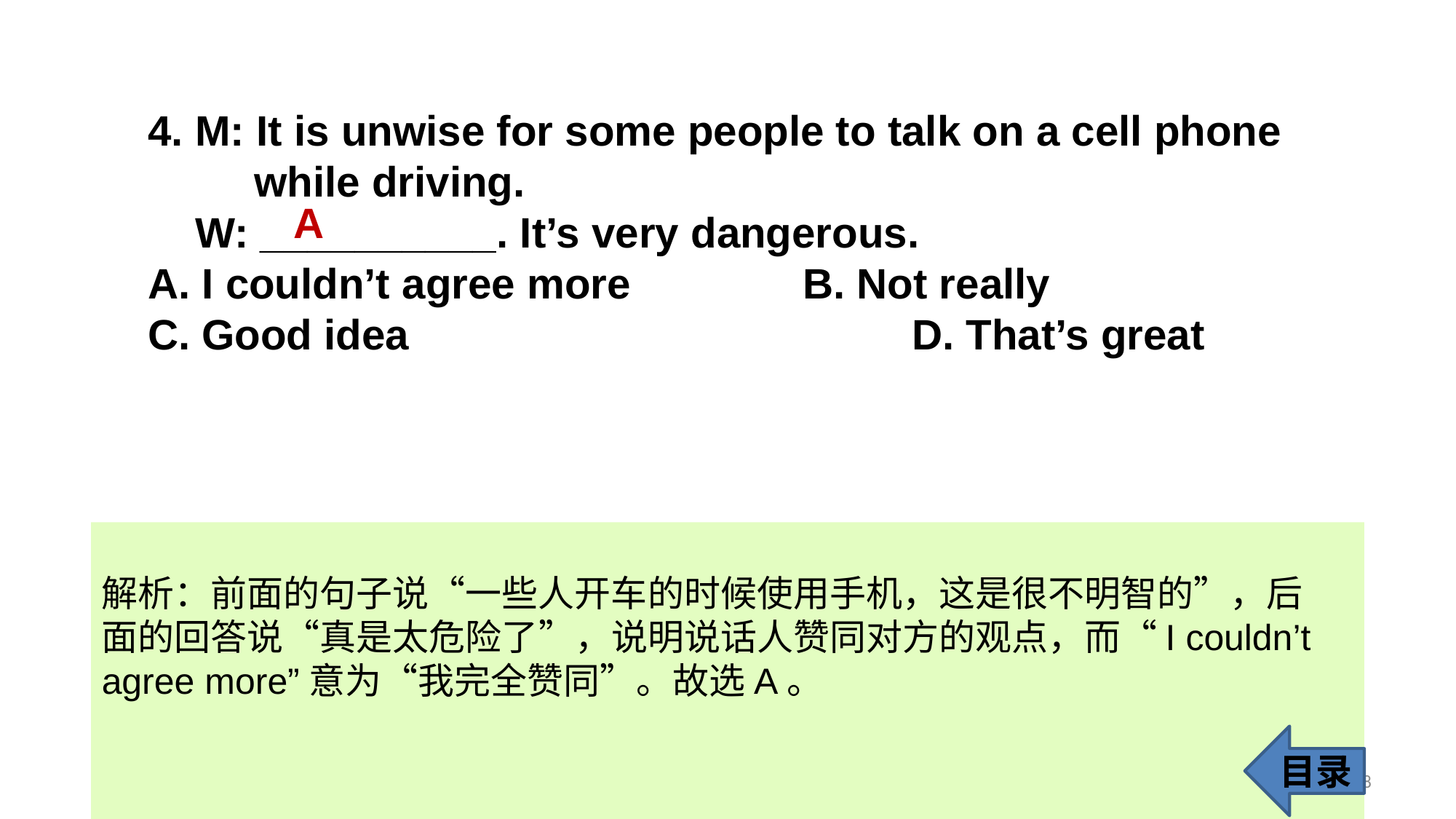

4. M: It is unwise for some people to talk on a cell phone
         while driving.
    W: __________. It’s very dangerous.
A. I couldn’t agree more 		B. Not really
C. Good idea 					D. That’s great
A

解析：前面的句子说“一些人开车的时候使用手机，这是很不明智的”，后
面的回答说“真是太危险了”，说明说话人赞同对方的观点，而“I couldn’t agree more”意为“我完全赞同”。故选A。
目录
8